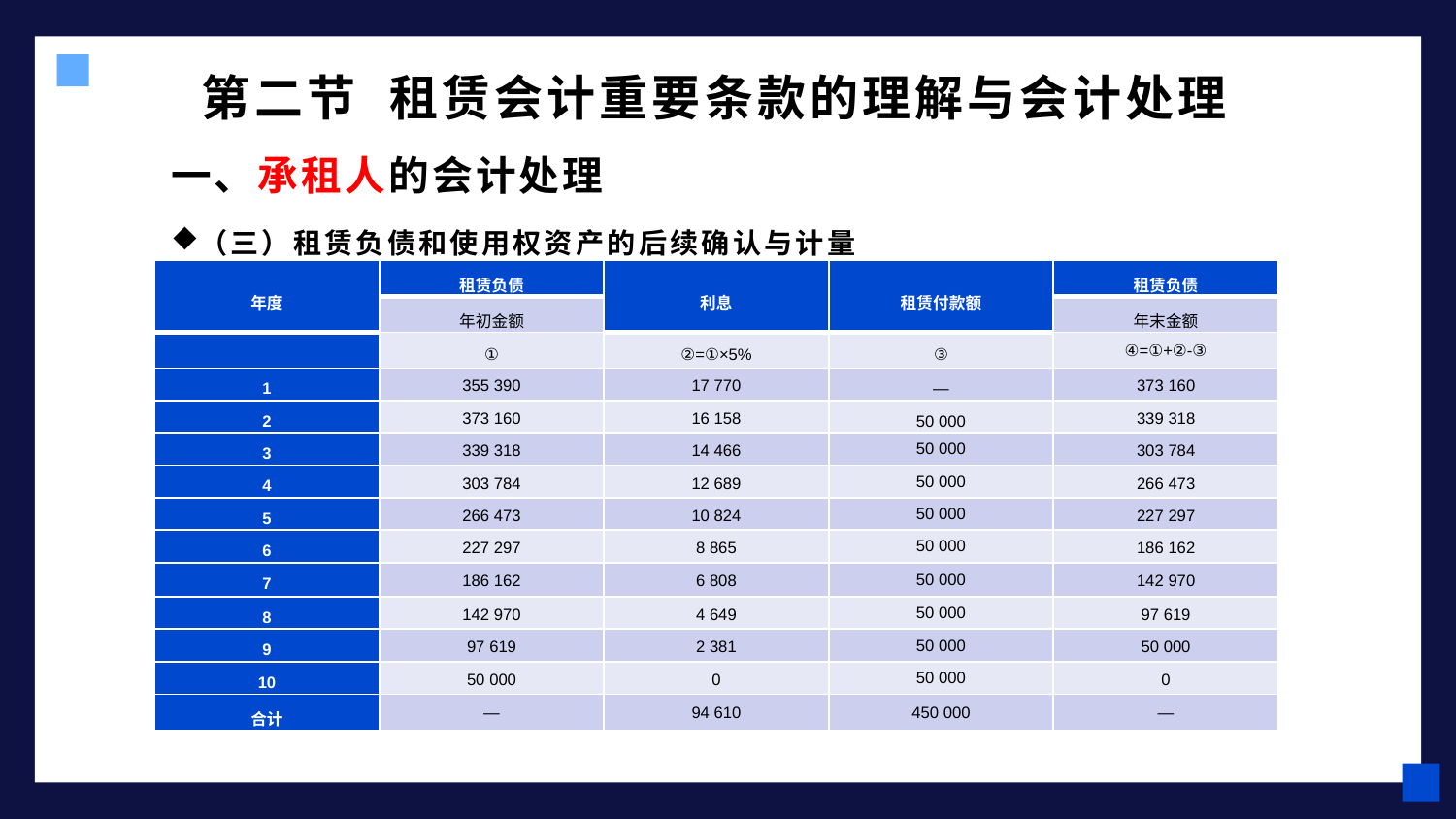

# 第二节  租赁会计重要条款的理解与会计处理
一、承租人的会计处理
（三）租赁负债和使用权资产的后续确认与计量

| 年度 | 租赁负债 | 利息 | 租赁付款额 | 租赁负债 |
| --- | --- | --- | --- | --- |
|  | 年初金额 |  |  | 年末金额 |
|  | ① | ②=①×5% | ③ | ④=①+②-③ |
| 1 | 355 390 | 17 770 | — | 373 160 |
| 2 | 373 160 | 16 158 | 50 000 | 339 318 |
| 3 | 339 318 | 14 466 | 50 000 | 303 784 |
| 4 | 303 784 | 12 689 | 50 000 | 266 473 |
| 5 | 266 473 | 10 824 | 50 000 | 227 297 |
| 6 | 227 297 | 8 865 | 50 000 | 186 162 |
| 7 | 186 162 | 6 808 | 50 000 | 142 970 |
| 8 | 142 970 | 4 649 | 50 000 | 97 619 |
| 9 | 97 619 | 2 381 | 50 000 | 50 000 |
| 10 | 50 000 | 0 | 50 000 | 0 |
| 合计 | — | 94 610 | 450 000 | — |